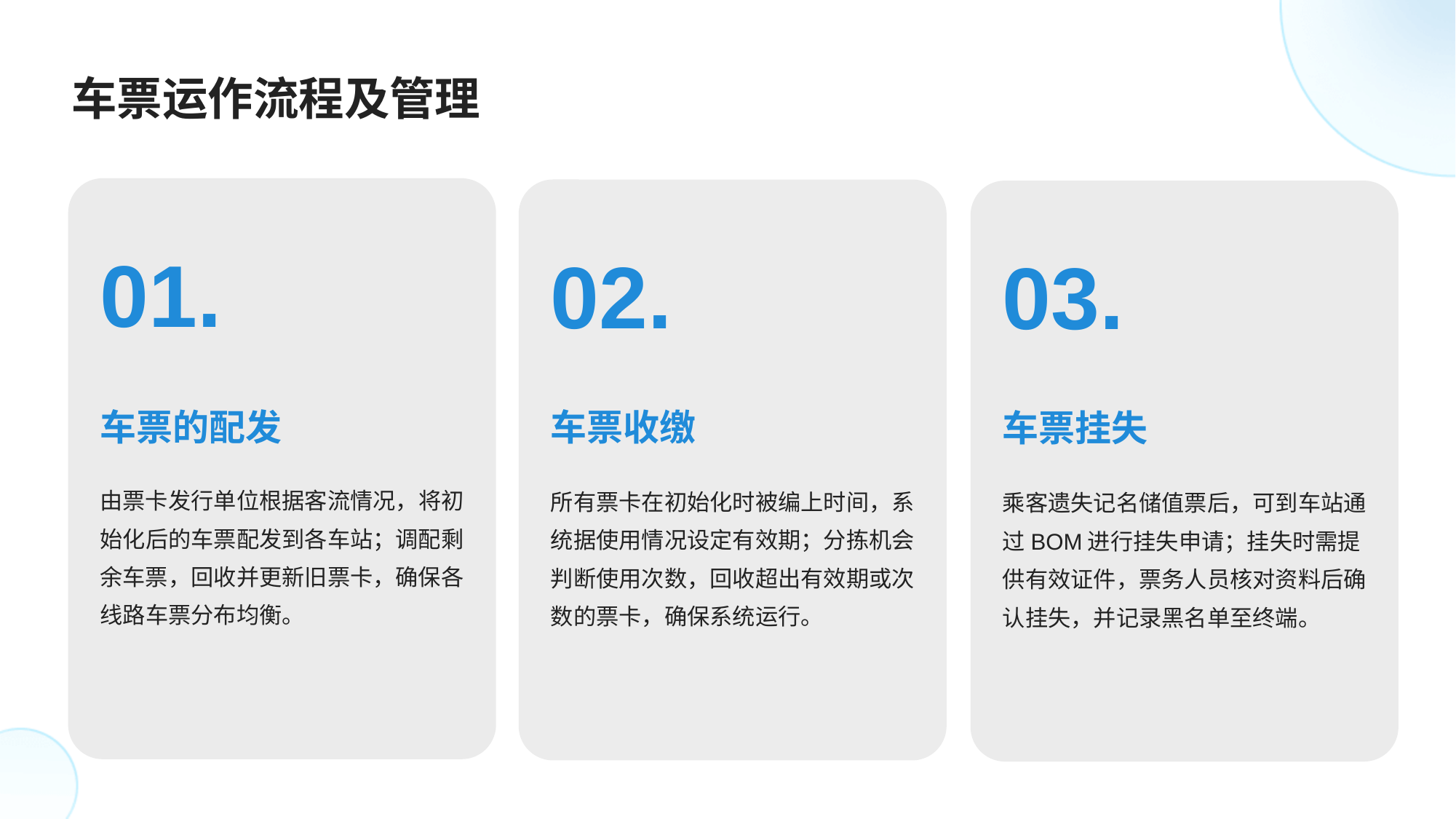

车票运作流程及管理

01.
02.
03.
车票的配发
车票收缴
车票挂失
由票卡发行单位根据客流情况，将初始化后的车票配发到各车站；调配剩余车票，回收并更新旧票卡，确保各线路车票分布均衡。
所有票卡在初始化时被编上时间，系统据使用情况设定有效期；分拣机会判断使用次数，回收超出有效期或次数的票卡，确保系统运行。
乘客遗失记名储值票后，可到车站通过BOM进行挂失申请；挂失时需提供有效证件，票务人员核对资料后确认挂失，并记录黑名单至终端。